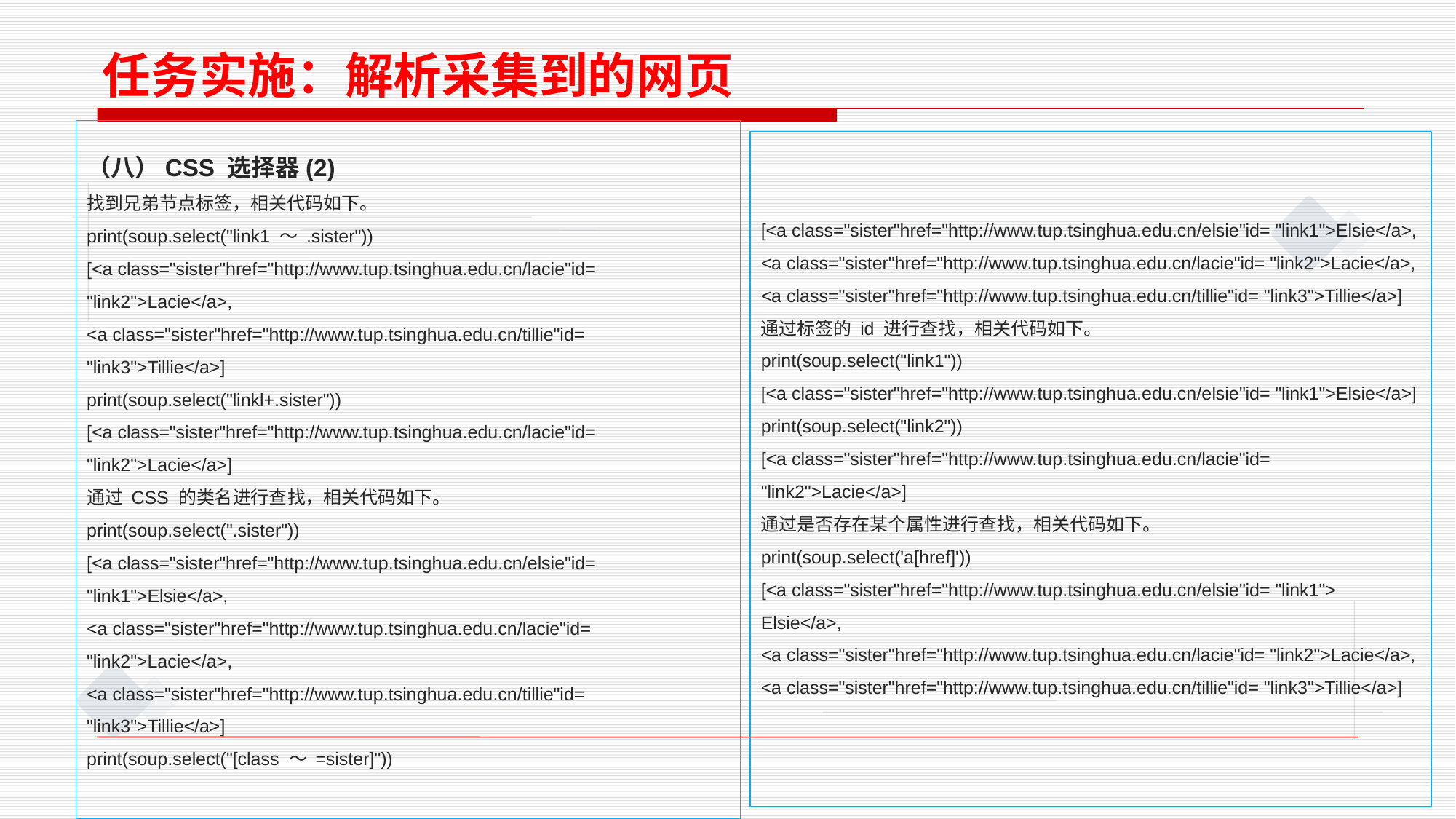

任务实施：解析采集到的网页
（八）CSS 选择器(2)
找到兄弟节点标签，相关代码如下。
print(soup.select("link1 ～ .sister"))
[<a class="sister"href="http://www.tup.tsinghua.edu.cn/lacie"id= "link2">Lacie</a>,
<a class="sister"href="http://www.tup.tsinghua.edu.cn/tillie"id= "link3">Tillie</a>]
print(soup.select("linkl+.sister"))
[<a class="sister"href="http://www.tup.tsinghua.edu.cn/lacie"id= "link2">Lacie</a>]
通过 CSS 的类名进行查找，相关代码如下。
print(soup.select(".sister"))
[<a class="sister"href="http://www.tup.tsinghua.edu.cn/elsie"id= "link1">Elsie</a>,
<a class="sister"href="http://www.tup.tsinghua.edu.cn/lacie"id= "link2">Lacie</a>,
<a class="sister"href="http://www.tup.tsinghua.edu.cn/tillie"id= "link3">Tillie</a>]
print(soup.select("[class ～ =sister]"))

[<a class="sister"href="http://www.tup.tsinghua.edu.cn/elsie"id= "link1">Elsie</a>,
<a class="sister"href="http://www.tup.tsinghua.edu.cn/lacie"id= "link2">Lacie</a>,
<a class="sister"href="http://www.tup.tsinghua.edu.cn/tillie"id= "link3">Tillie</a>]通过标签的 id 进行查找，相关代码如下。
print(soup.select("link1"))
[<a class="sister"href="http://www.tup.tsinghua.edu.cn/elsie"id= "link1">Elsie</a>]
print(soup.select("link2"))
[<a class="sister"href="http://www.tup.tsinghua.edu.cn/lacie"id= "link2">Lacie</a>]
通过是否存在某个属性进行查找，相关代码如下。
print(soup.select('a[href]'))
[<a class="sister"href="http://www.tup.tsinghua.edu.cn/elsie"id= "link1"> Elsie</a>,
<a class="sister"href="http://www.tup.tsinghua.edu.cn/lacie"id= "link2">Lacie</a>,
<a class="sister"href="http://www.tup.tsinghua.edu.cn/tillie"id= "link3">Tillie</a>]